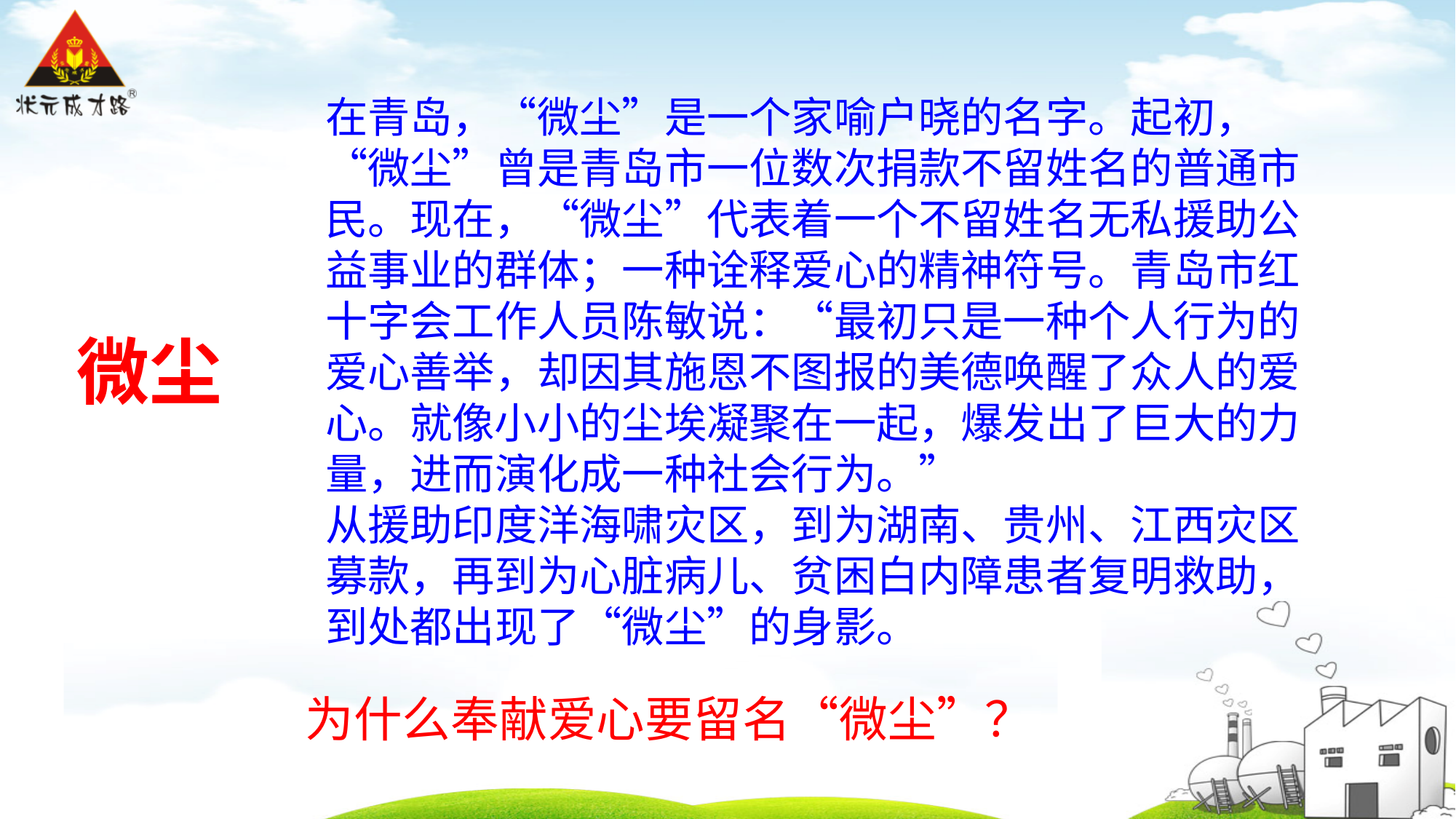

在青岛，“微尘”是一个家喻户晓的名字。起初，“微尘”曾是青岛市一位数次捐款不留姓名的普通市民。现在，“微尘”代表着一个不留姓名无私援助公益事业的群体；一种诠释爱心的精神符号。青岛市红十字会工作人员陈敏说：“最初只是一种个人行为的爱心善举，却因其施恩不图报的美德唤醒了众人的爱心。就像小小的尘埃凝聚在一起，爆发出了巨大的力量，进而演化成一种社会行为。”
从援助印度洋海啸灾区，到为湖南、贵州、江西灾区募款，再到为心脏病儿、贫困白内障患者复明救助，到处都出现了“微尘”的身影。
微尘
为什么奉献爱心要留名“微尘”？